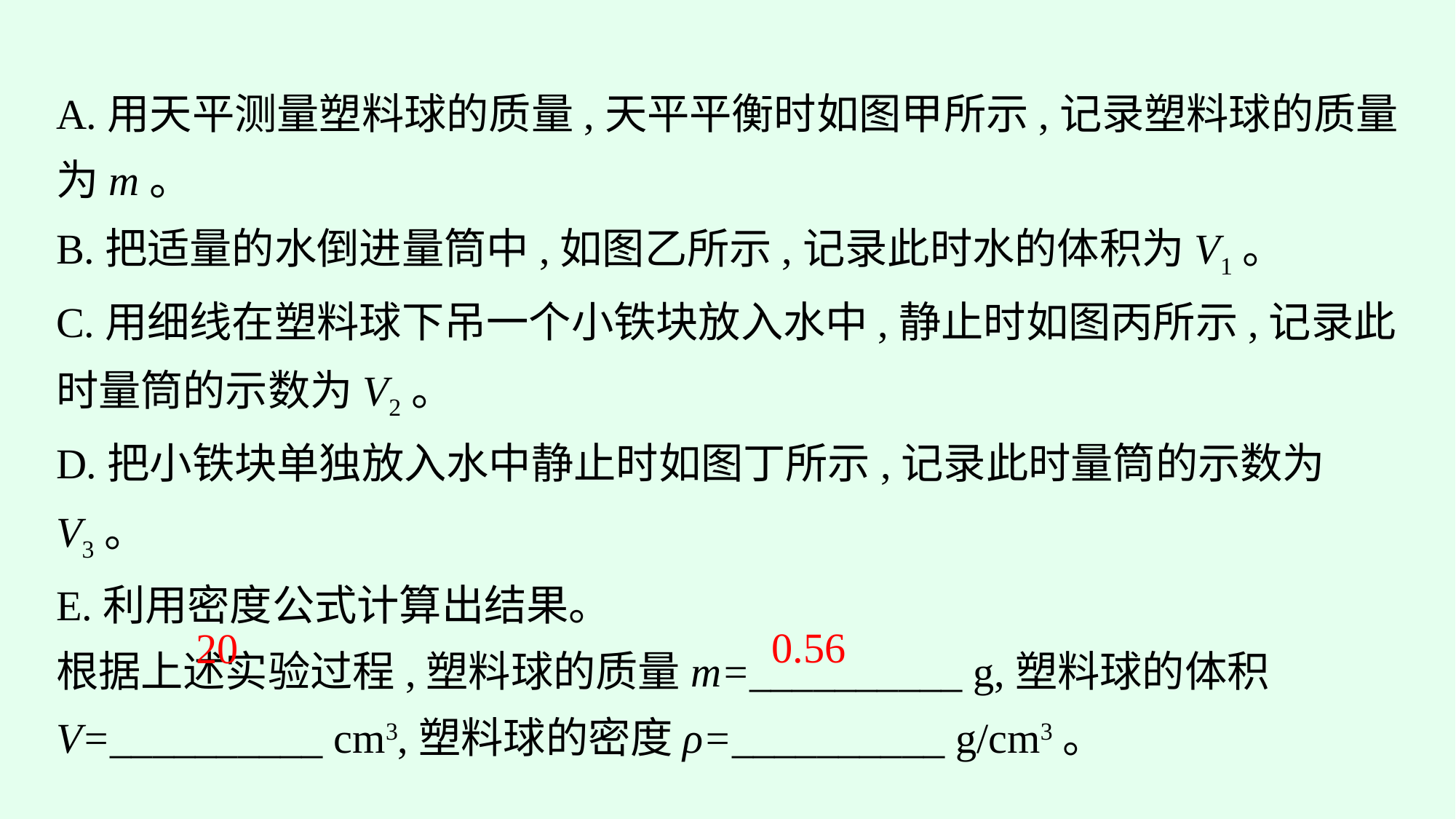

A.用天平测量塑料球的质量,天平平衡时如图甲所示,记录塑料球的质量为m。
B.把适量的水倒进量筒中,如图乙所示,记录此时水的体积为V1。
C.用细线在塑料球下吊一个小铁块放入水中,静止时如图丙所示,记录此时量筒的示数为V2。
D.把小铁块单独放入水中静止时如图丁所示,记录此时量筒的示数为V3。
E.利用密度公式计算出结果。
根据上述实验过程,塑料球的质量m=__________ g,塑料球的体积V=__________ cm3,塑料球的密度ρ=__________ g/cm3。
0.56
20